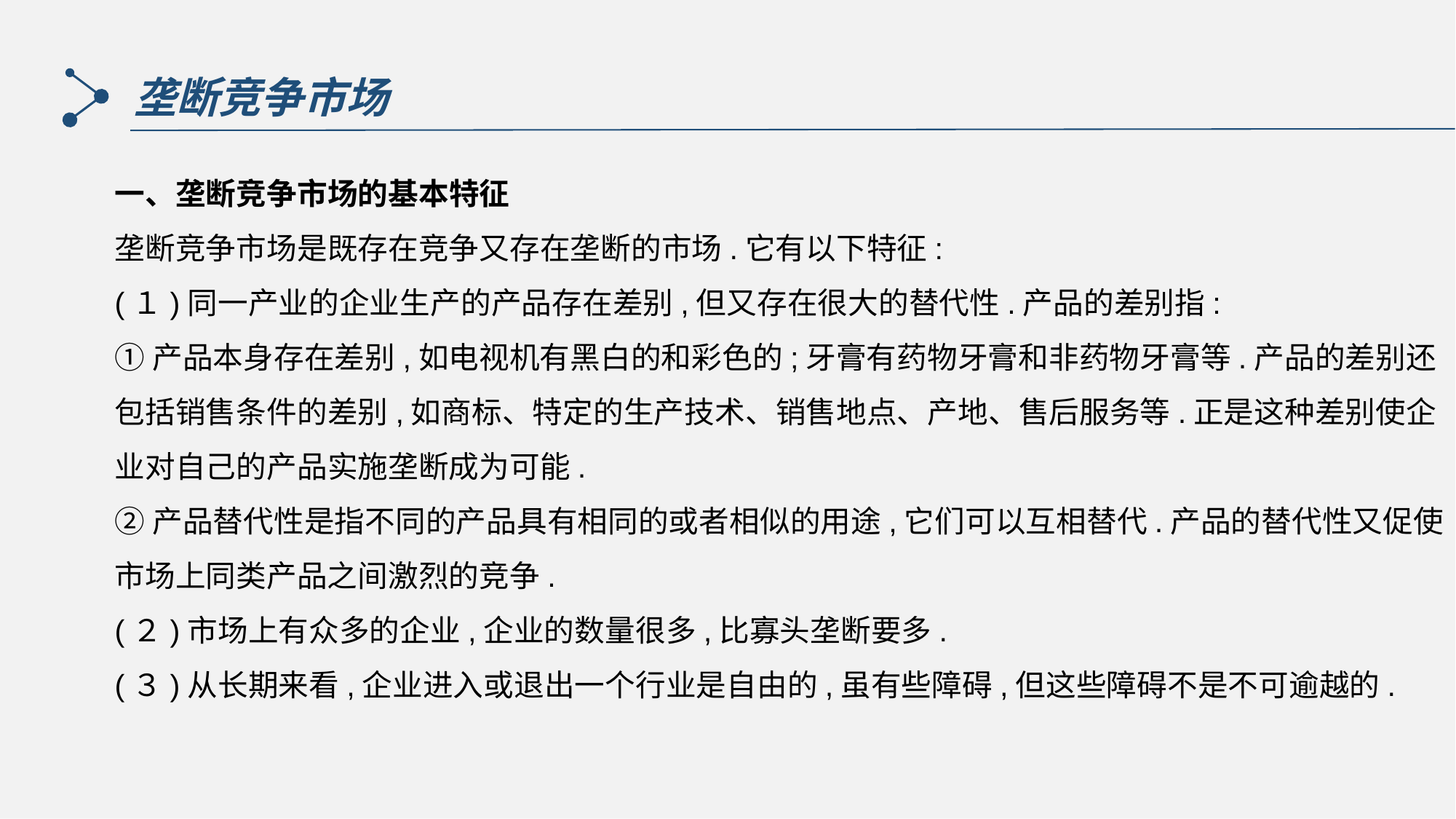

垄断竞争市场
一、垄断竞争市场的基本特征
垄断竞争市场是既存在竞争又存在垄断的市场.它有以下特征:
(１)同一产业的企业生产的产品存在差别,但又存在很大的替代性.产品的差别指:
①产品本身存在差别,如电视机有黑白的和彩色的;牙膏有药物牙膏和非药物牙膏等.产品的差别还包括销售条件的差别,如商标、特定的生产技术、销售地点、产地、售后服务等.正是这种差别使企业对自己的产品实施垄断成为可能.
②产品替代性是指不同的产品具有相同的或者相似的用途,它们可以互相替代.产品的替代性又促使市场上同类产品之间激烈的竞争.
(２)市场上有众多的企业,企业的数量很多,比寡头垄断要多.
(３)从长期来看,企业进入或退出一个行业是自由的,虽有些障碍,但这些障碍不是不可逾越的.